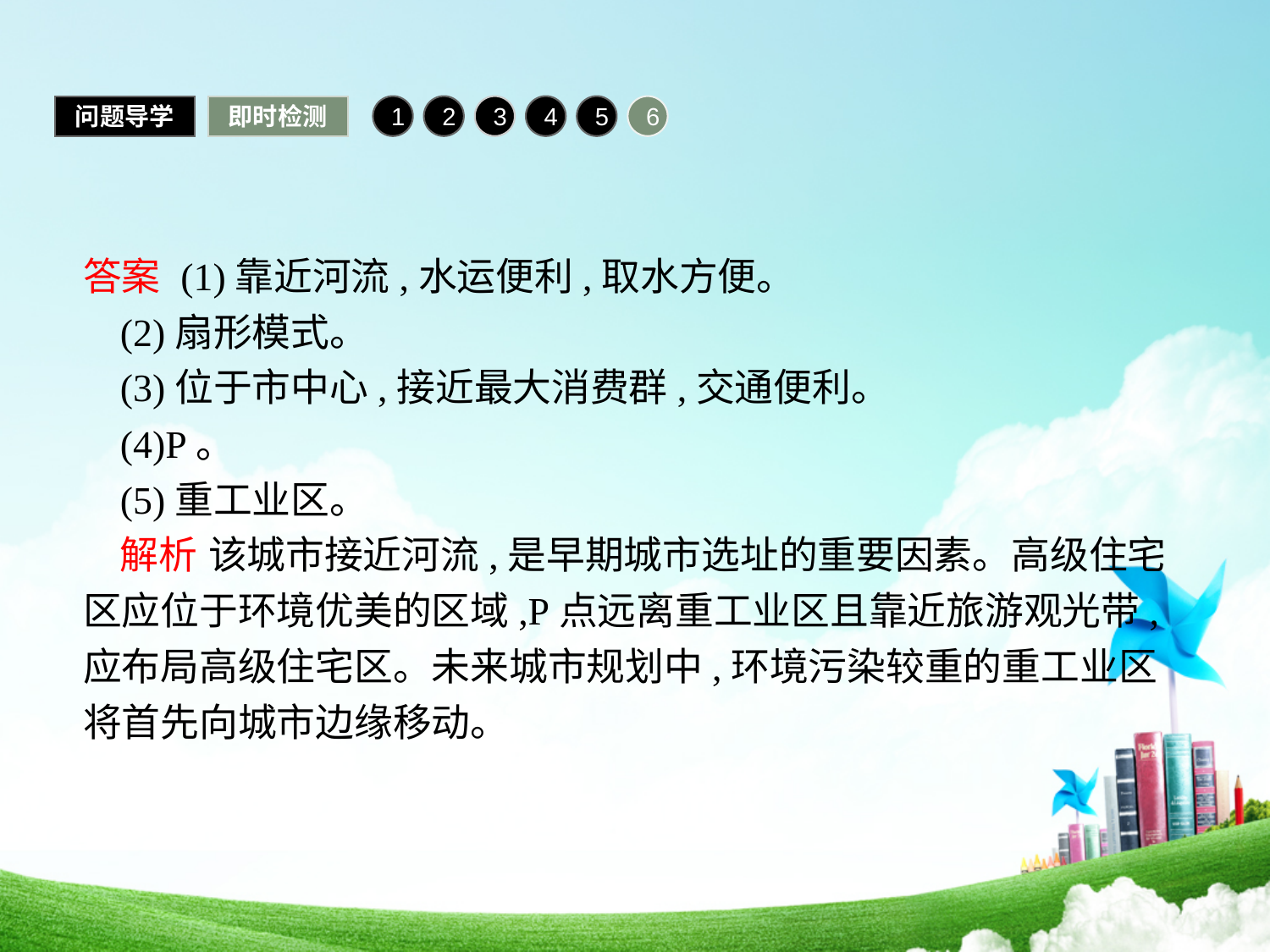

问题导学
即时检测
1
2
3
4
5
6
答案 (1)靠近河流,水运便利,取水方便。
(2)扇形模式。
(3)位于市中心,接近最大消费群,交通便利。
(4)P。
(5)重工业区。
解析 该城市接近河流,是早期城市选址的重要因素。高级住宅区应位于环境优美的区域,P点远离重工业区且靠近旅游观光带,应布局高级住宅区。未来城市规划中,环境污染较重的重工业区将首先向城市边缘移动。